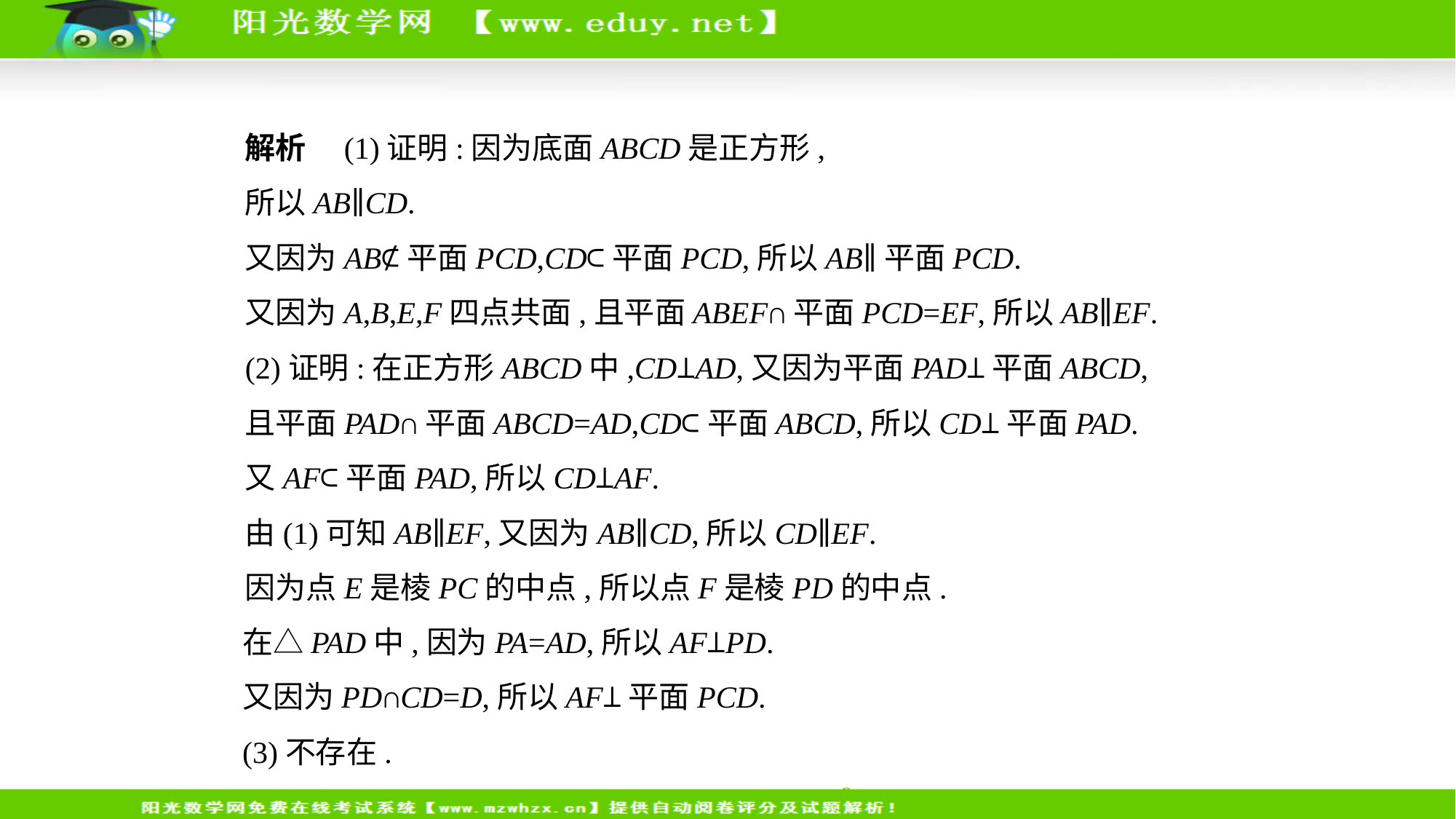

解析　(1)证明:因为底面ABCD是正方形,
所以AB∥CD.
又因为AB⊄平面PCD,CD⊂平面PCD,所以AB∥平面PCD.
又因为A,B,E,F四点共面,且平面ABEF∩平面PCD=EF,所以AB∥EF.
(2)证明:在正方形ABCD中,CD⊥AD,又因为平面PAD⊥平面ABCD,
且平面PAD∩平面ABCD=AD,CD⊂平面ABCD,所以CD⊥平面PAD.
又AF⊂平面PAD,所以CD⊥AF.
由(1)可知AB∥EF,又因为AB∥CD,所以CD∥EF.
因为点E是棱PC的中点,所以点F是棱PD的中点.
在△PAD中,因为PA=AD,所以AF⊥PD.
又因为PD∩CD=D,所以AF⊥平面PCD.
(3)不存在.